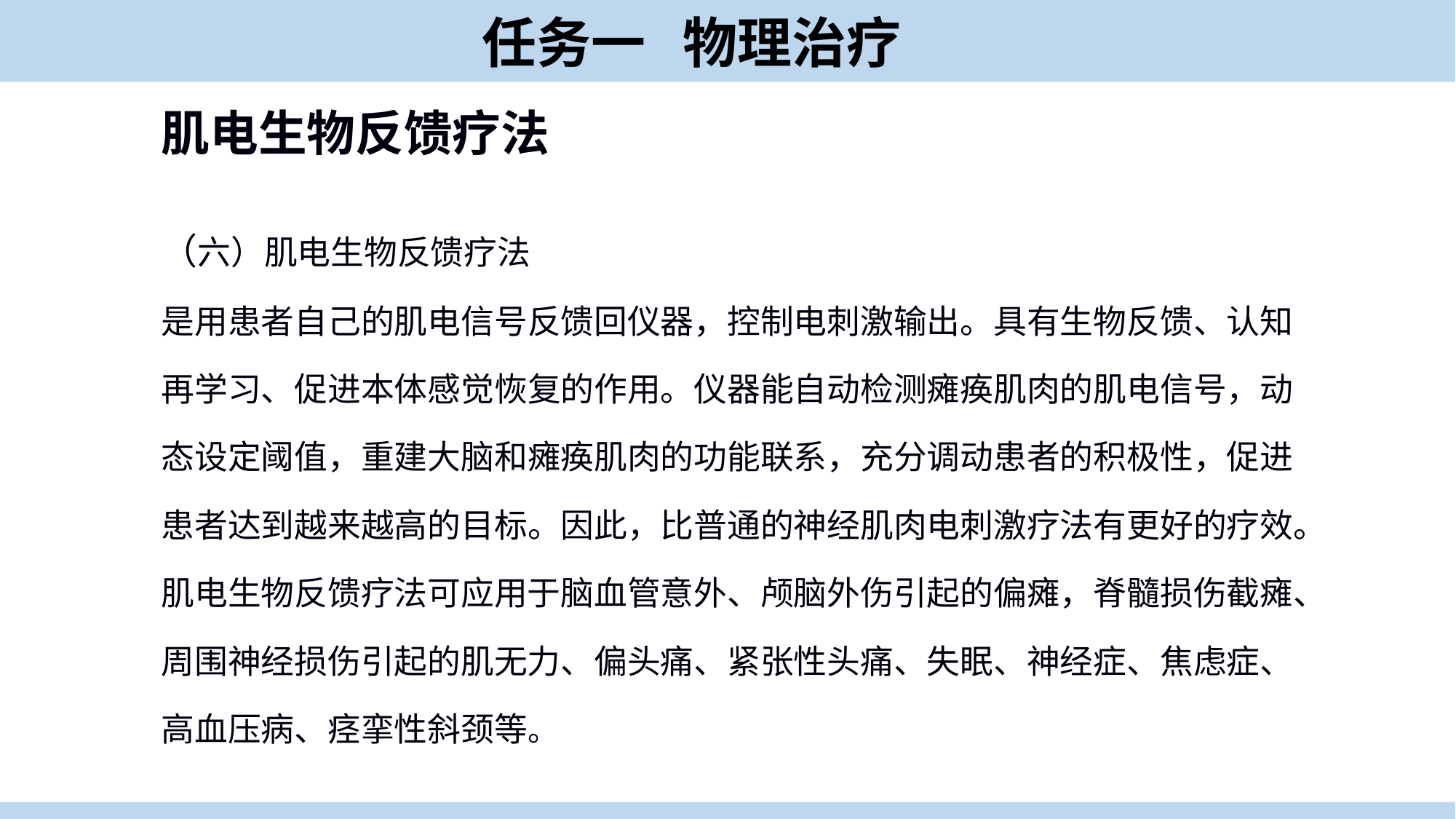

任务一   物理治疗
肌电生物反馈疗法
（六）肌电生物反馈疗法
是用患者自己的肌电信号反馈回仪器，控制电刺激输出。具有生物反馈、认知再学习、促进本体感觉恢复的作用。仪器能自动检测瘫痪肌肉的肌电信号，动态设定阈值，重建大脑和瘫痪肌肉的功能联系，充分调动患者的积极性，促进患者达到越来越高的目标。因此，比普通的神经肌肉电刺激疗法有更好的疗效。肌电生物反馈疗法可应用于脑血管意外、颅脑外伤引起的偏瘫，脊髓损伤截瘫、周围神经损伤引起的肌无力、偏头痛、紧张性头痛、失眠、神经症、焦虑症、高血压病、痉挛性斜颈等。